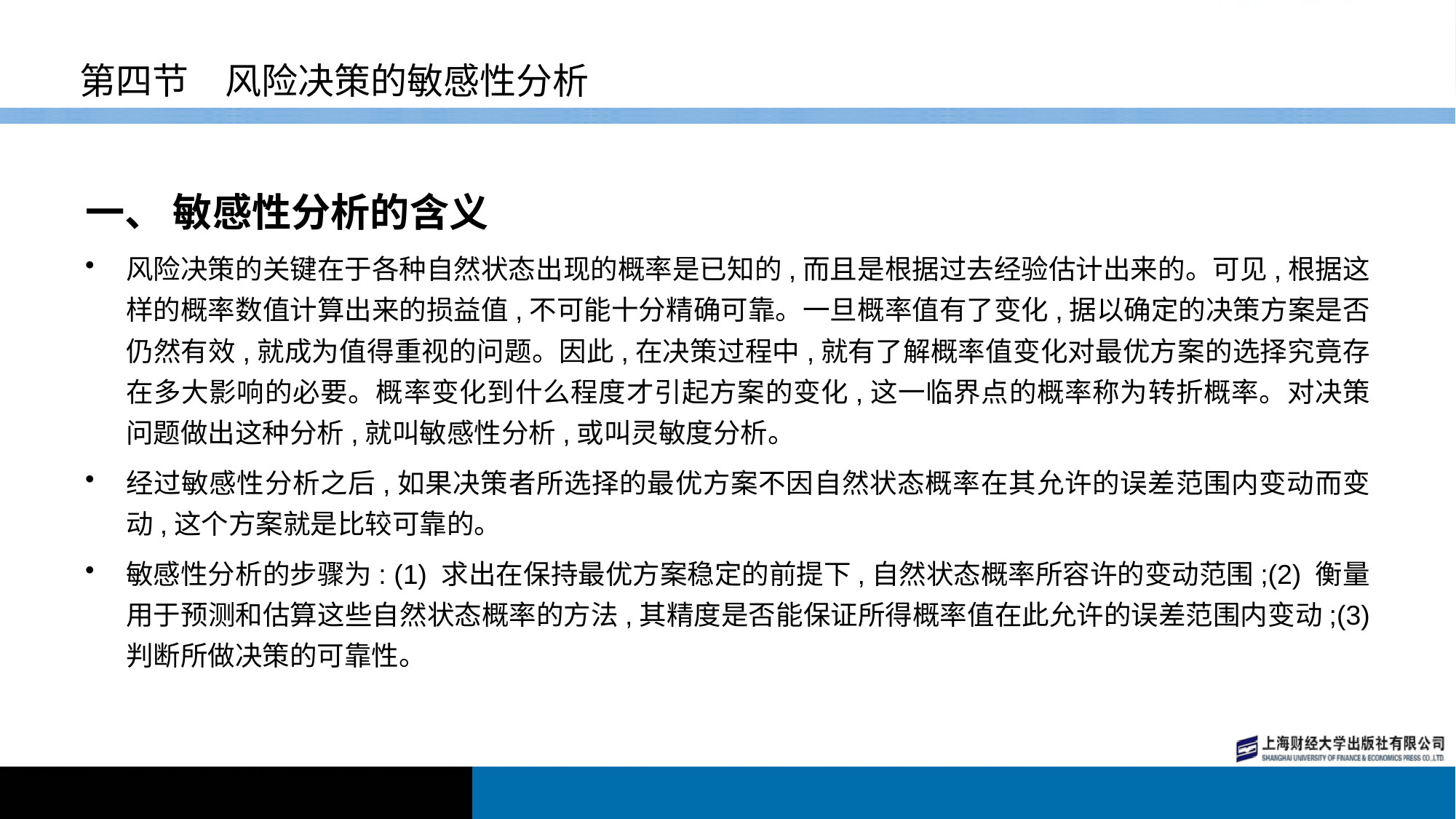

# 第四节　风险决策的敏感性分析
一、 敏感性分析的含义
风险决策的关键在于各种自然状态出现的概率是已知的,而且是根据过去经验估计出来的。可见,根据这样的概率数值计算出来的损益值,不可能十分精确可靠。一旦概率值有了变化,据以确定的决策方案是否仍然有效,就成为值得重视的问题。因此,在决策过程中,就有了解概率值变化对最优方案的选择究竟存在多大影响的必要。概率变化到什么程度才引起方案的变化,这一临界点的概率称为转折概率。对决策问题做出这种分析,就叫敏感性分析,或叫灵敏度分析。
经过敏感性分析之后,如果决策者所选择的最优方案不因自然状态概率在其允许的误差范围内变动而变动,这个方案就是比较可靠的。
敏感性分析的步骤为: (1) 求出在保持最优方案稳定的前提下,自然状态概率所容许的变动范围;(2) 衡量用于预测和估算这些自然状态概率的方法,其精度是否能保证所得概率值在此允许的误差范围内变动;(3) 判断所做决策的可靠性。
11